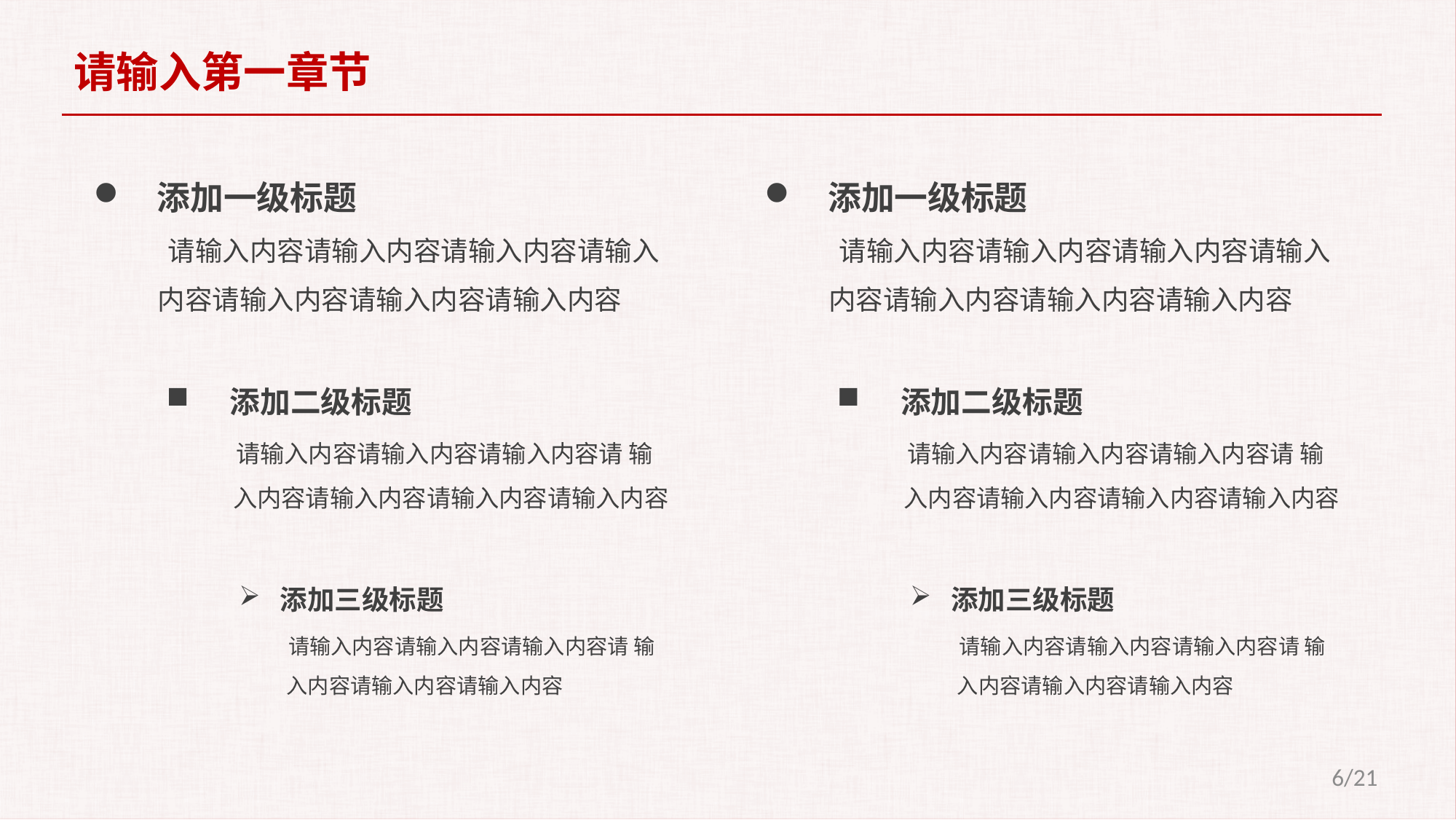

请输入第一章节
添加一级标题
           请输入内容请输入内容请输入内容请输入   内容请输入内容请输入内容请输入内容

添加二级标题
                      请输入内容请输入内容请输入内容请 输入内容请输入内容请输入内容请输入内容

添加三级标题
        请输入内容请输入内容请输入内容请 输入内容请输入内容请输入内容

添加一级标题
           请输入内容请输入内容请输入内容请输入   内容请输入内容请输入内容请输入内容

添加二级标题
                      请输入内容请输入内容请输入内容请 输入内容请输入内容请输入内容请输入内容

添加三级标题
        请输入内容请输入内容请输入内容请 输入内容请输入内容请输入内容

6/21